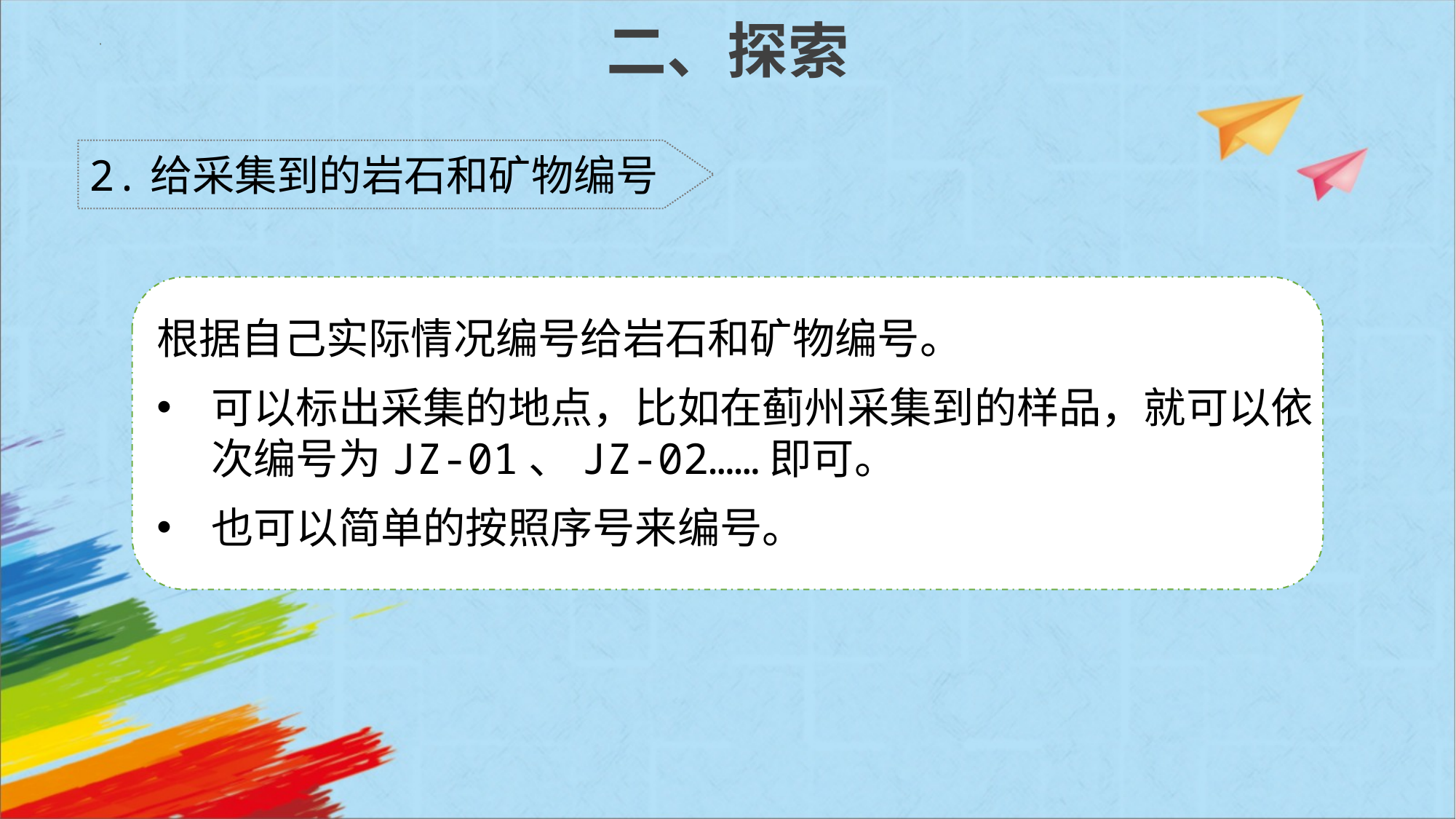

# 二、探索
2.给采集到的岩石和矿物编号

根据自己实际情况编号给岩石和矿物编号。
可以标出采集的地点，比如在蓟州采集到的样品，就可以依次编号为JZ-01、JZ-02……即可。
也可以简单的按照序号来编号。